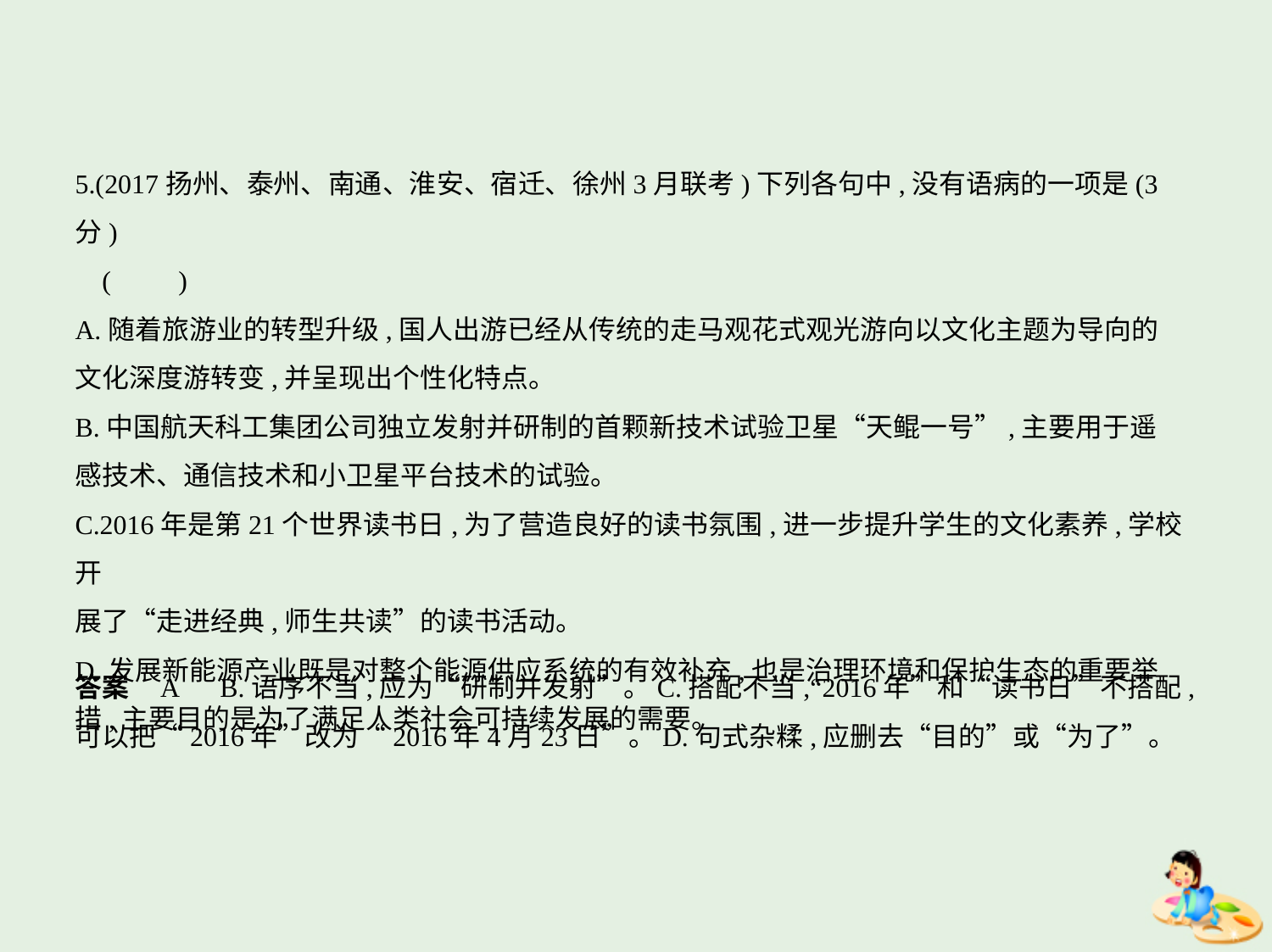

5.(2017扬州、泰州、南通、淮安、宿迁、徐州3月联考)下列各句中,没有语病的一项是(3分)
 (　　)
A.随着旅游业的转型升级,国人出游已经从传统的走马观花式观光游向以文化主题为导向的
文化深度游转变,并呈现出个性化特点。
B.中国航天科工集团公司独立发射并研制的首颗新技术试验卫星“天鲲一号”,主要用于遥
感技术、通信技术和小卫星平台技术的试验。
C.2016年是第21个世界读书日,为了营造良好的读书氛围,进一步提升学生的文化素养,学校开
展了“走进经典,师生共读”的读书活动。
D.发展新能源产业既是对整个能源供应系统的有效补充,也是治理环境和保护生态的重要举
措,主要目的是为了满足人类社会可持续发展的需要。
答案    A　B.语序不当,应为“研制并发射”。C.搭配不当,“2016年”和“读书日”不搭配,
可以把“2016年”改为“2016年4月23日”。D.句式杂糅,应删去“目的”或“为了”。